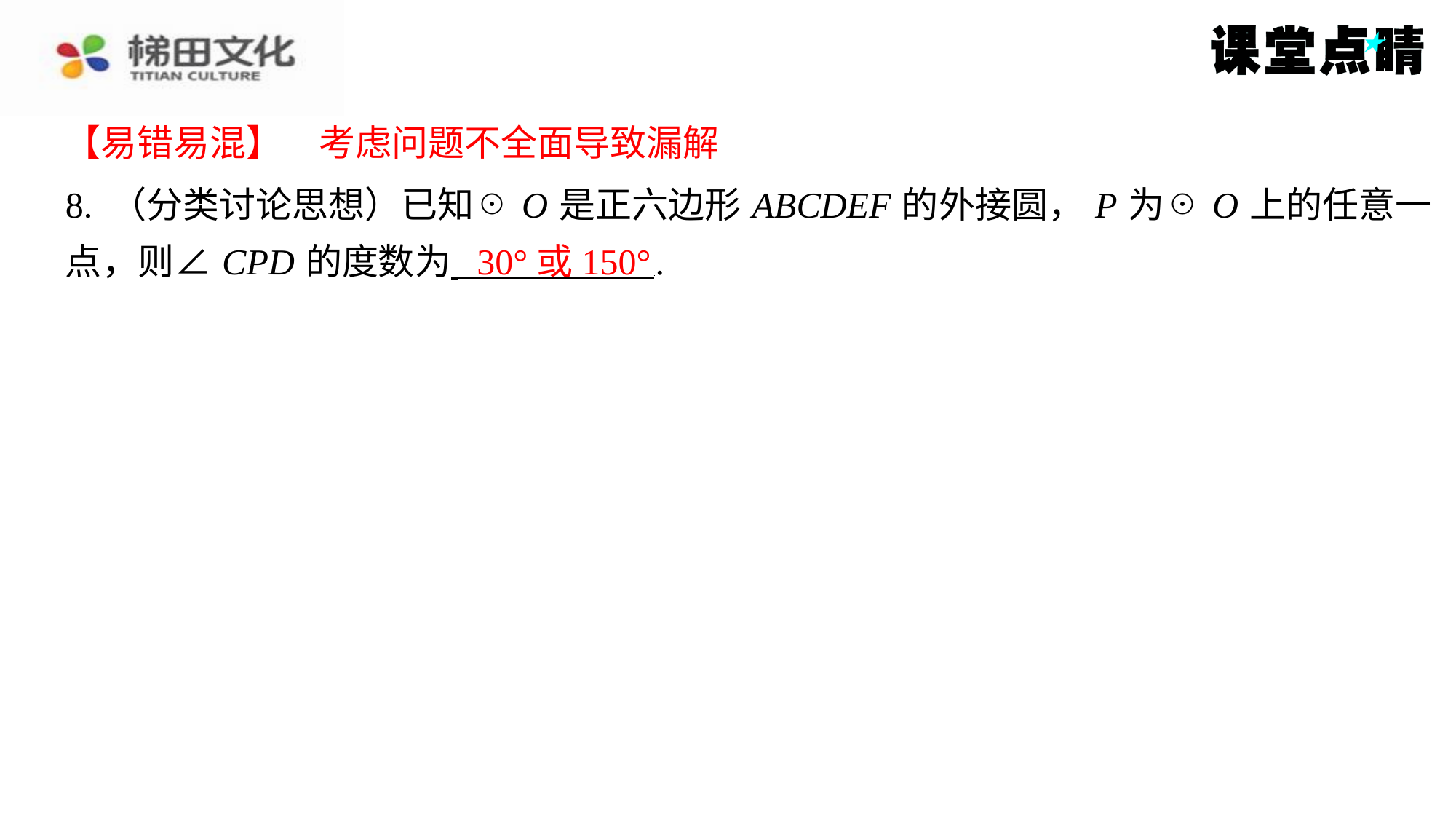

【易错易混】　考虑问题不全面导致漏解
【易错易混】　考虑问题不全面导致漏解
8. （分类讨论思想）已知☉ O 是正六边形 ABCDEF 的外接圆， P 为☉ O 上的任意一
点，则∠ CPD 的度数为                               ⁠.
30°或150°